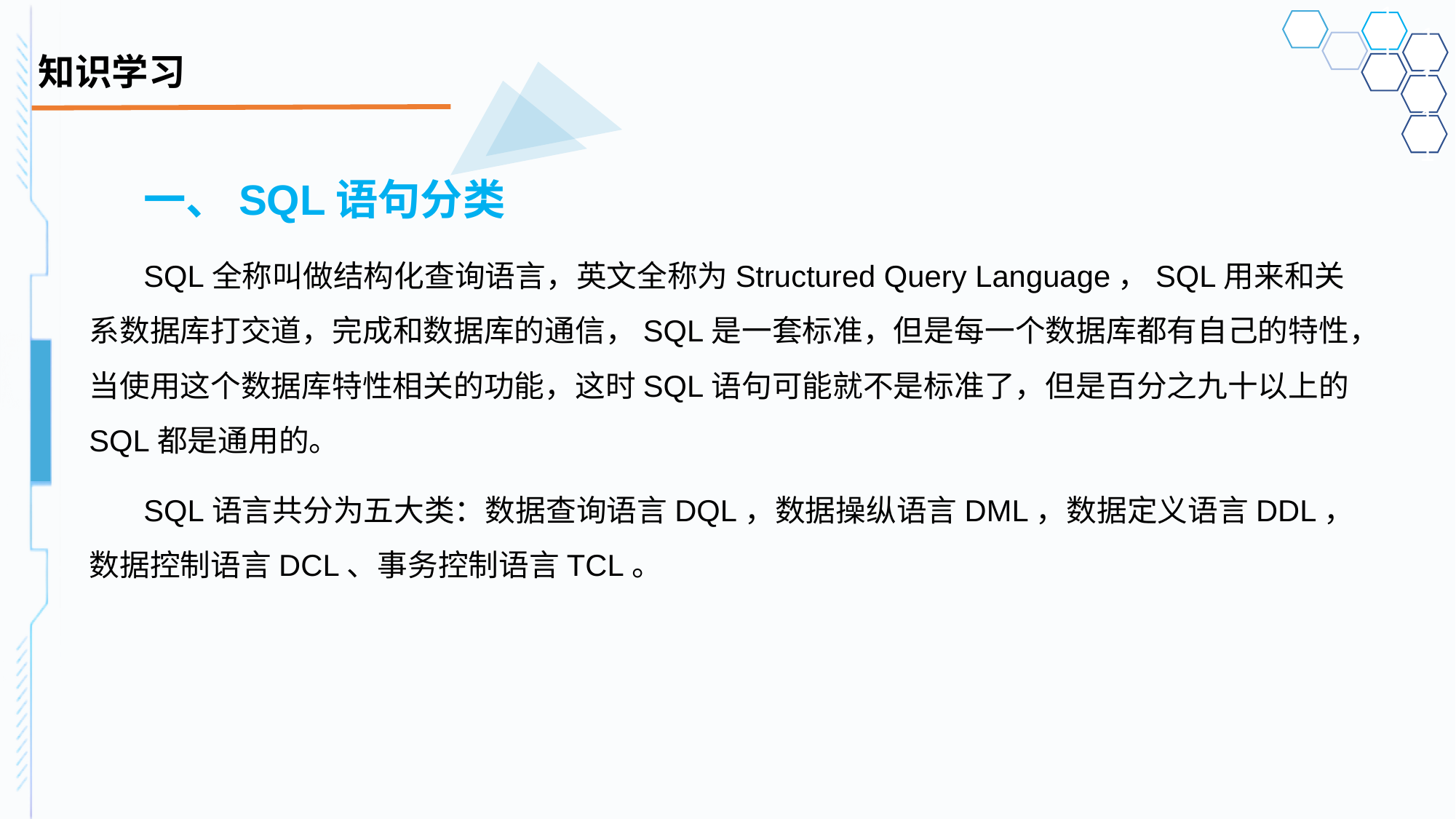

# 知识学习

一、SQL语句分类
SQL全称叫做结构化查询语言，英文全称为Structured Query Language，SQL用来和关系数据库打交道，完成和数据库的通信，SQL是一套标准，但是每一个数据库都有自己的特性，当使用这个数据库特性相关的功能，这时SQL语句可能就不是标准了，但是百分之九十以上的SQL都是通用的。
SQL语言共分为五大类：数据查询语言DQL，数据操纵语言DML，数据定义语言DDL，数据控制语言DCL、事务控制语言TCL。